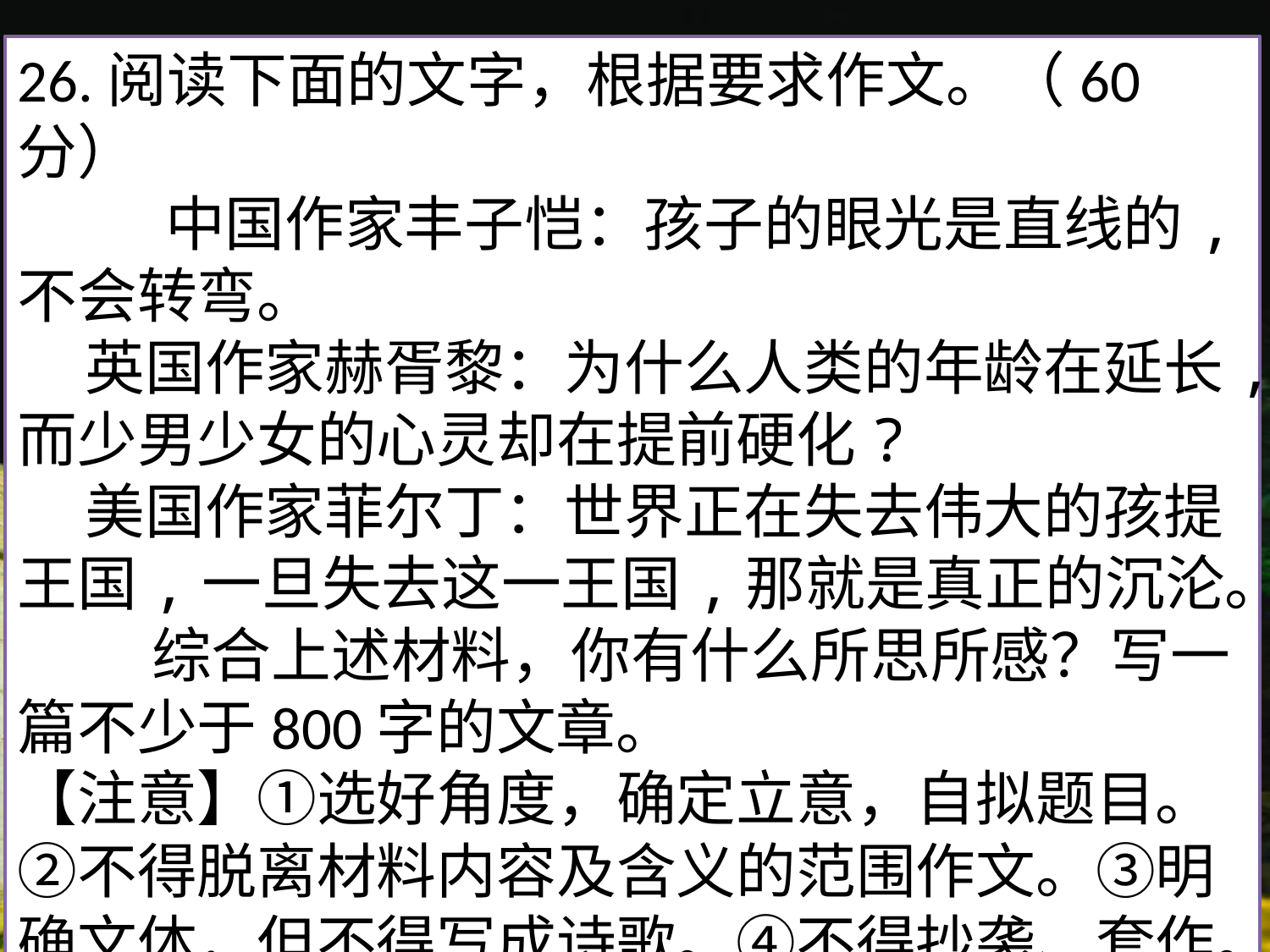

26.阅读下面的文字，根据要求作文。（60分）
          中国作家丰子恺：孩子的眼光是直线的,不会转弯。
    英国作家赫胥黎：为什么人类的年龄在延长,而少男少女的心灵却在提前硬化?
    美国作家菲尔丁：世界正在失去伟大的孩提王国,一旦失去这一王国,那就是真正的沉沦。
         综合上述材料，你有什么所思所感？写一篇不少于800字的文章。
【注意】①选好角度，确定立意，自拟题目。②不得脱离材料内容及含义的范围作文。③明确文体，但不得写成诗歌。④不得抄袭、套作。